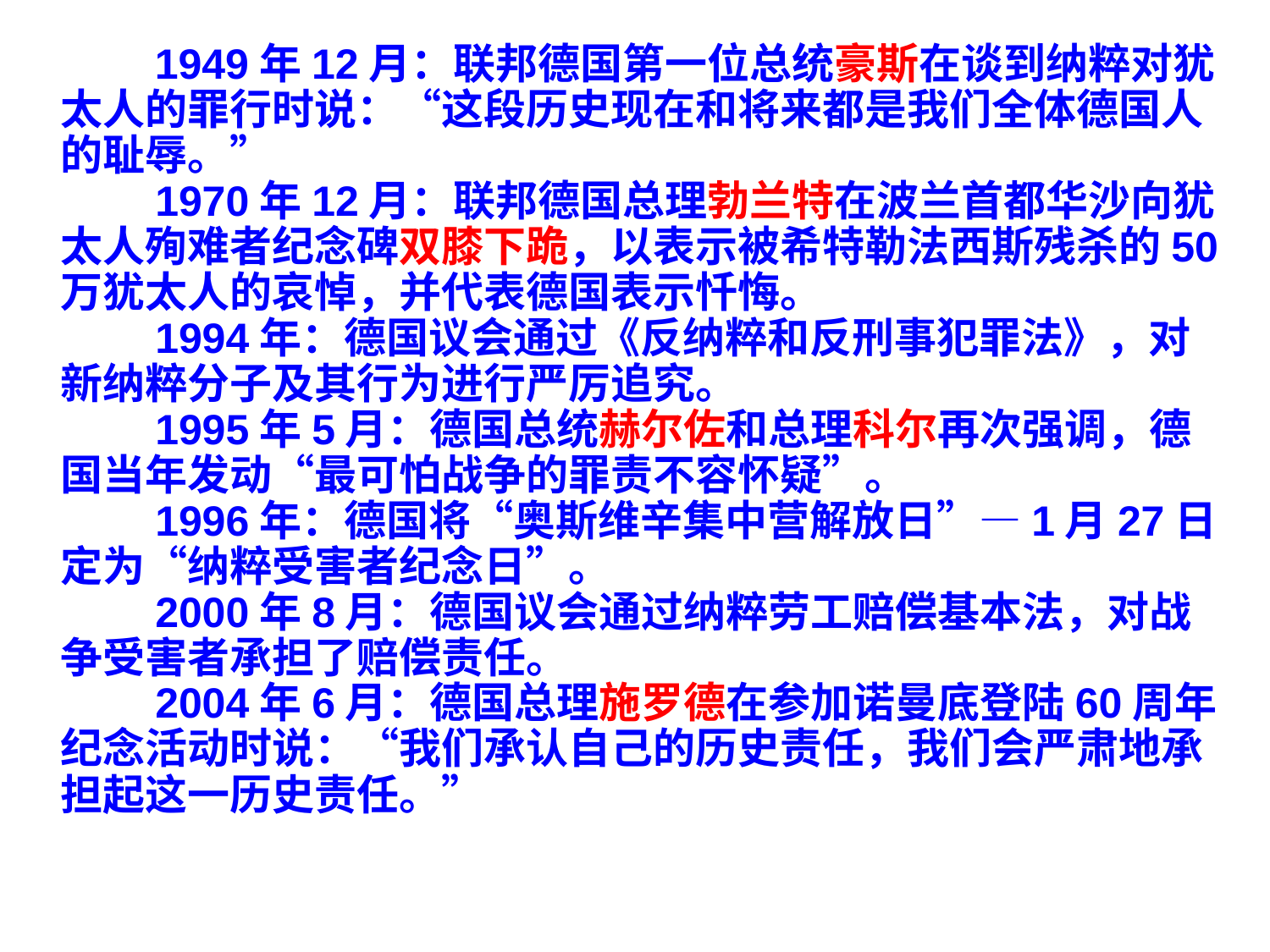

1949年12月：联邦德国第一位总统豪斯在谈到纳粹对犹太人的罪行时说：“这段历史现在和将来都是我们全体德国人的耻辱。”
　　1970年12月：联邦德国总理勃兰特在波兰首都华沙向犹太人殉难者纪念碑双膝下跪，以表示被希特勒法西斯残杀的50万犹太人的哀悼，并代表德国表示忏悔。
　　1994年：德国议会通过《反纳粹和反刑事犯罪法》，对新纳粹分子及其行为进行严厉追究。
　　1995年5月：德国总统赫尔佐和总理科尔再次强调，德国当年发动“最可怕战争的罪责不容怀疑”。
　　1996年：德国将“奥斯维辛集中营解放日”—1月27日定为“纳粹受害者纪念日”。
　　2000年8月：德国议会通过纳粹劳工赔偿基本法，对战争受害者承担了赔偿责任。
　　2004年6月：德国总理施罗德在参加诺曼底登陆60周年纪念活动时说：“我们承认自己的历史责任，我们会严肃地承担起这一历史责任。”
#